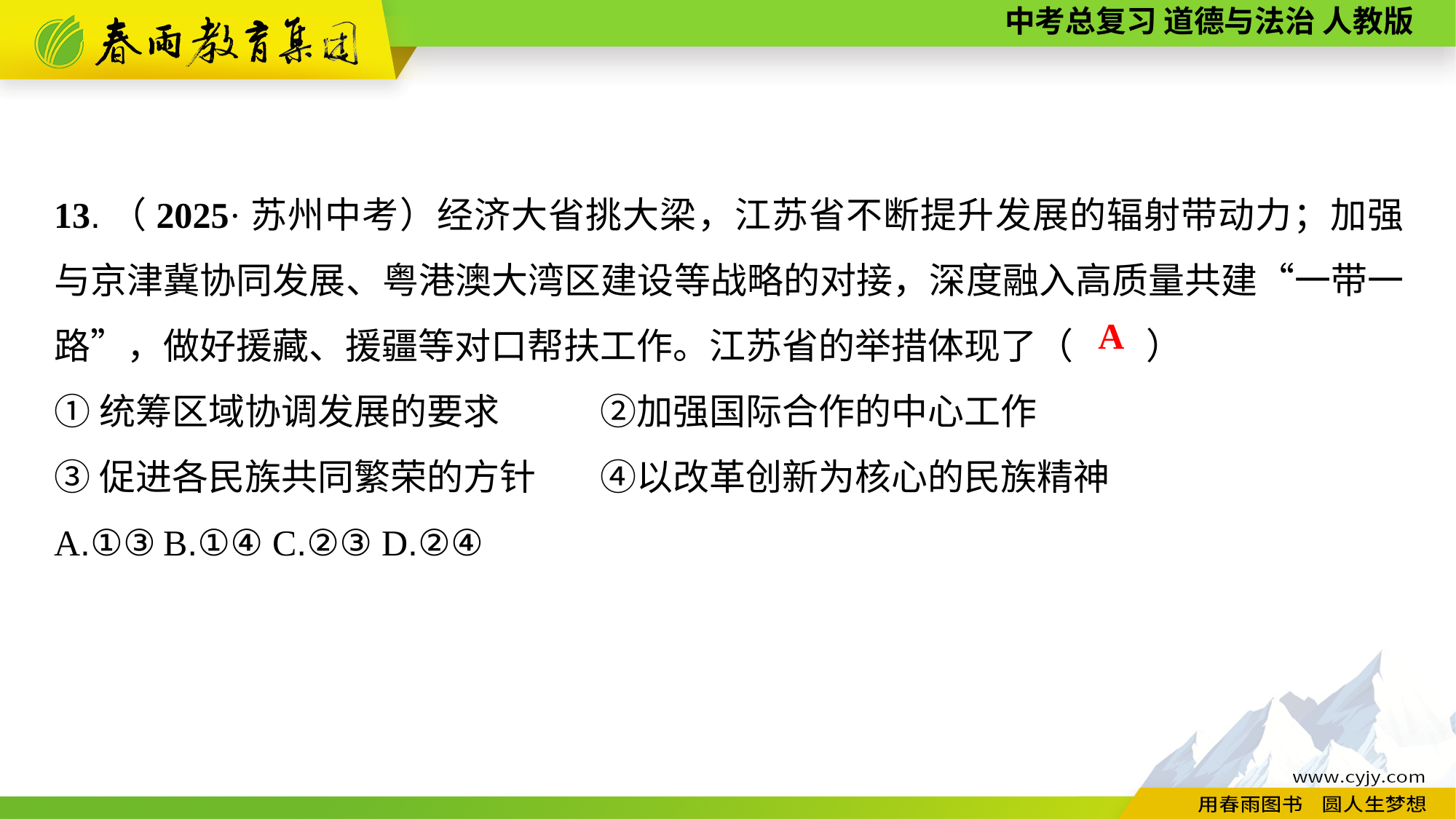

13.（2025·苏州中考）经济大省挑大梁，江苏省不断提升发展的辐射带动力；加强与京津冀协同发展、粤港澳大湾区建设等战略的对接，深度融入高质量共建“一带一路”，做好援藏、援疆等对口帮扶工作。江苏省的举措体现了（　　）
①统筹区域协调发展的要求	②加强国际合作的中心工作
③促进各民族共同繁荣的方针	④以改革创新为核心的民族精神
A.①③	B.①④	C.②③	D.②④
A